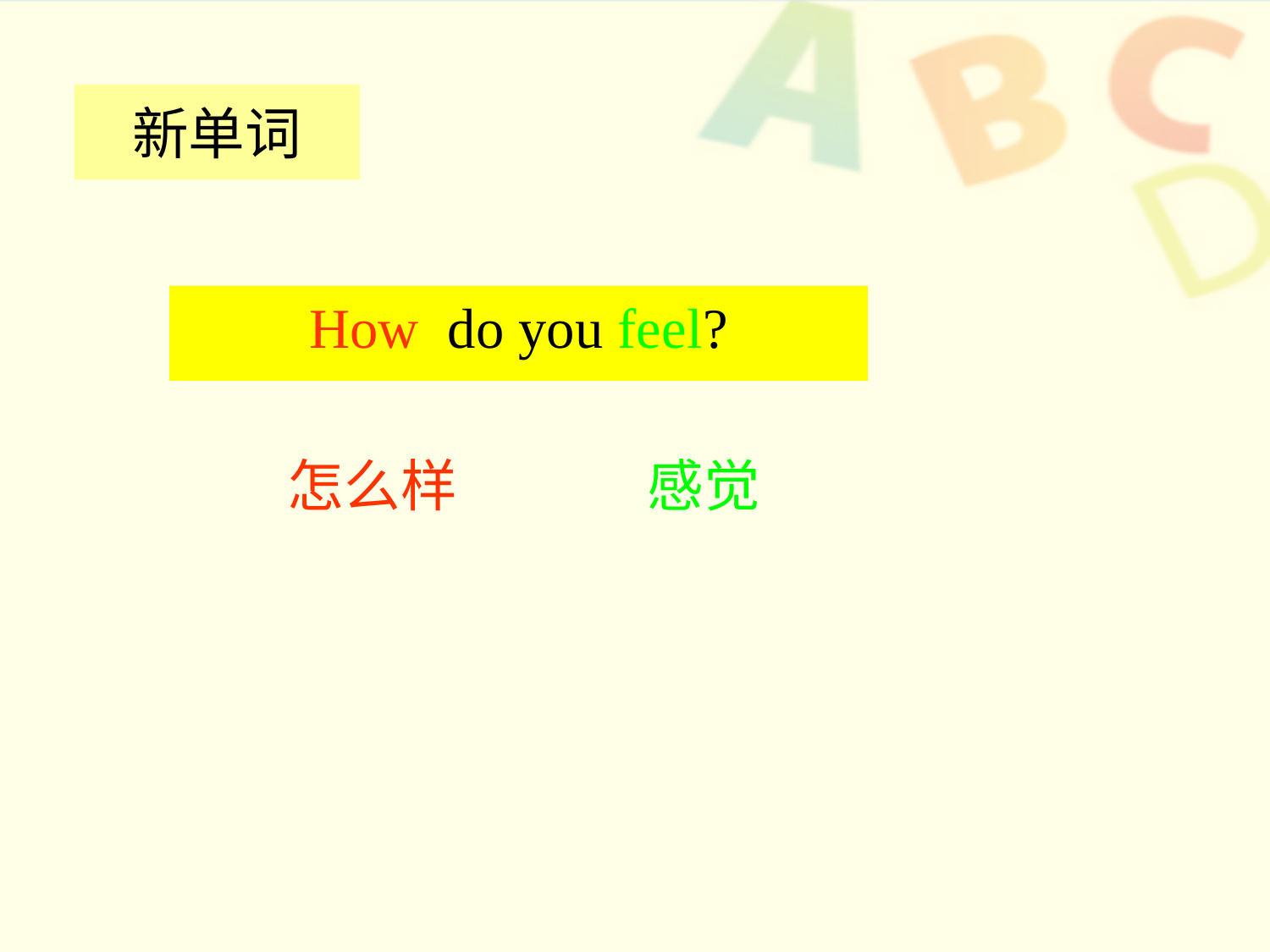

# 新单词
How  do you feel?
怎么样
感觉